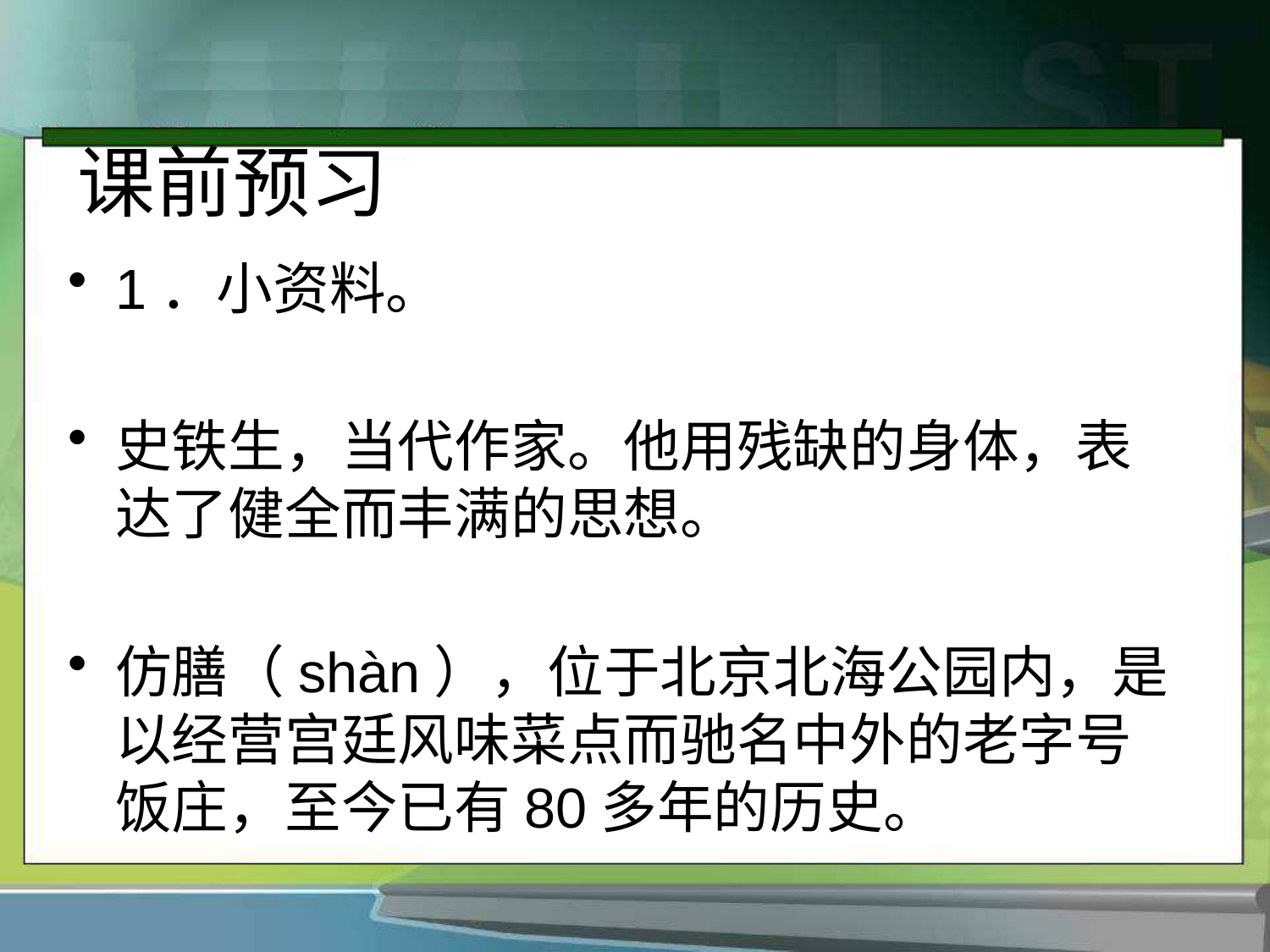

# 课前预习
1．小资料。

史铁生，当代作家。他用残缺的身体，表达了健全而丰满的思想。

仿膳（shàn），位于北京北海公园内，是以经营宫廷风味菜点而驰名中外的老字号饭庄，至今已有80多年的历史。